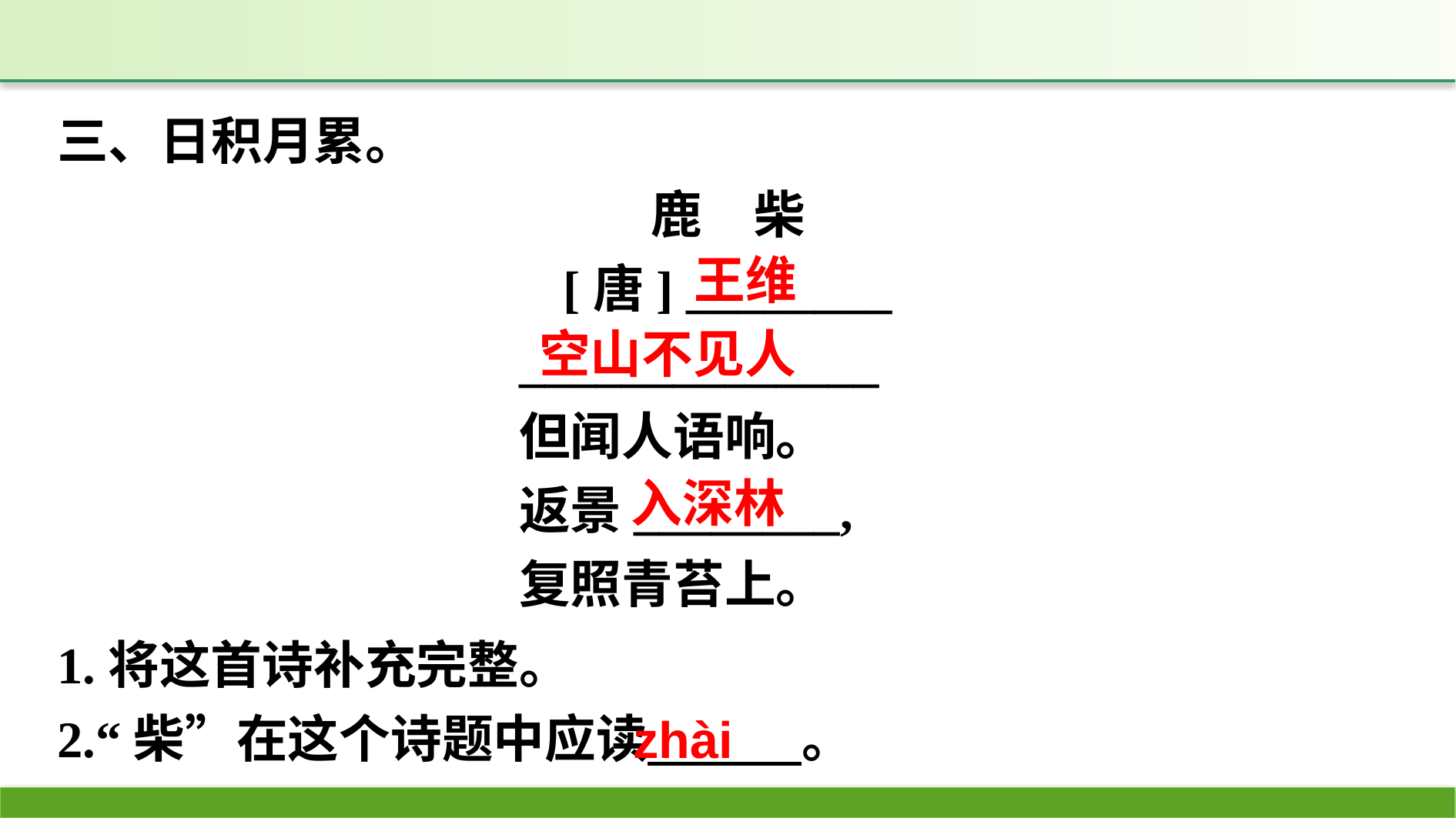

三、日积月累。
鹿　柴
[唐] ________
______________
但闻人语响。
返景________,
复照青苔上。
王维
空山不见人
入深林
1.将这首诗补充完整。
2.“柴”在这个诗题中应读　　　。
zhài